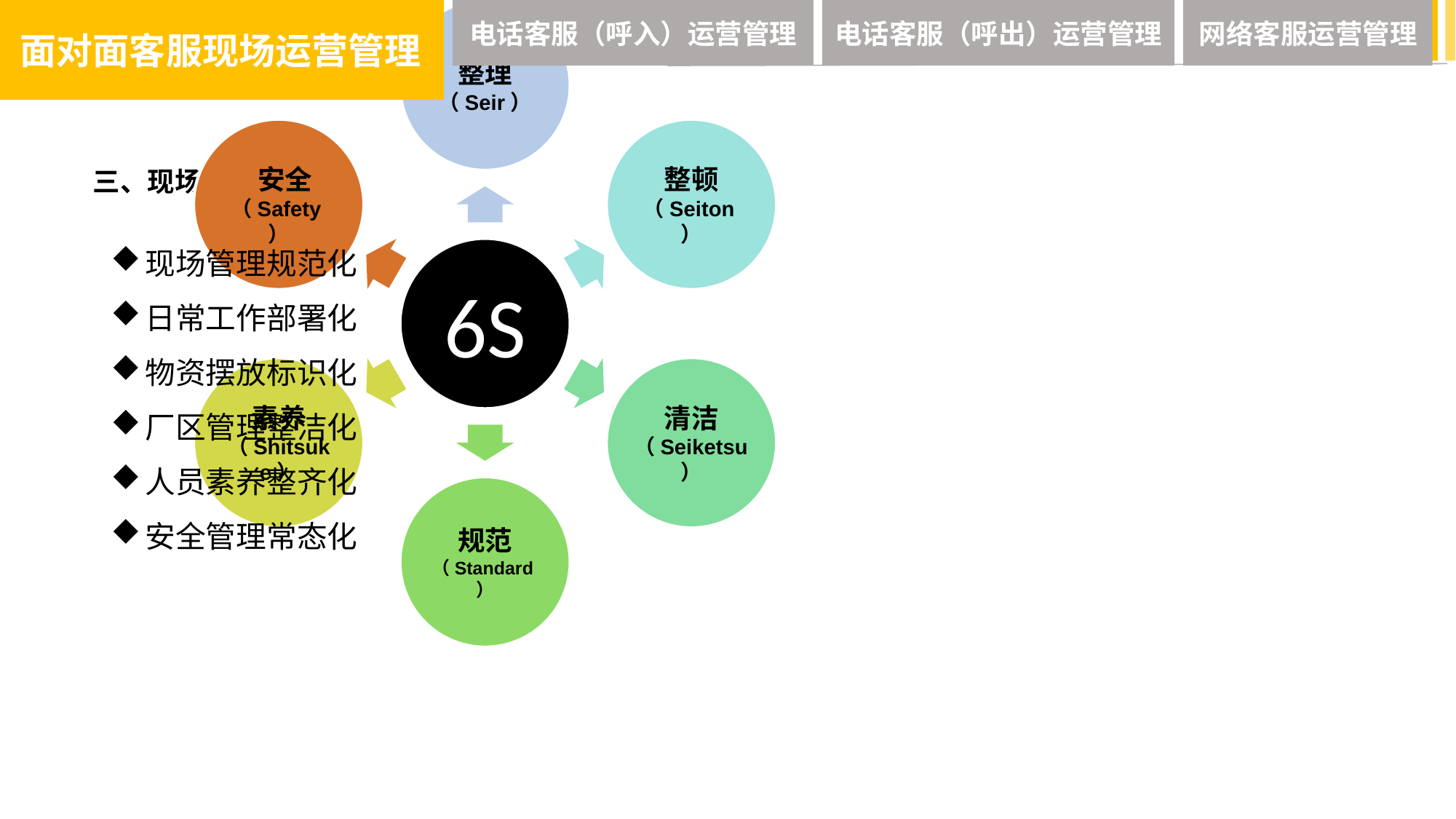

面对面客服现场运营管理
电话客服（呼入）运营管理
电话客服（呼出）运营管理
网络客服运营管理

6S

整理（Seir）

整顿（Seiton）

清洁（Seiketsu）

规范（Standard）

素养（Shitsuke）

 安全（Safety）
三、现场6S管理法
现场管理规范化
日常工作部署化
物资摆放标识化
厂区管理整洁化
人员素养整齐化
安全管理常态化